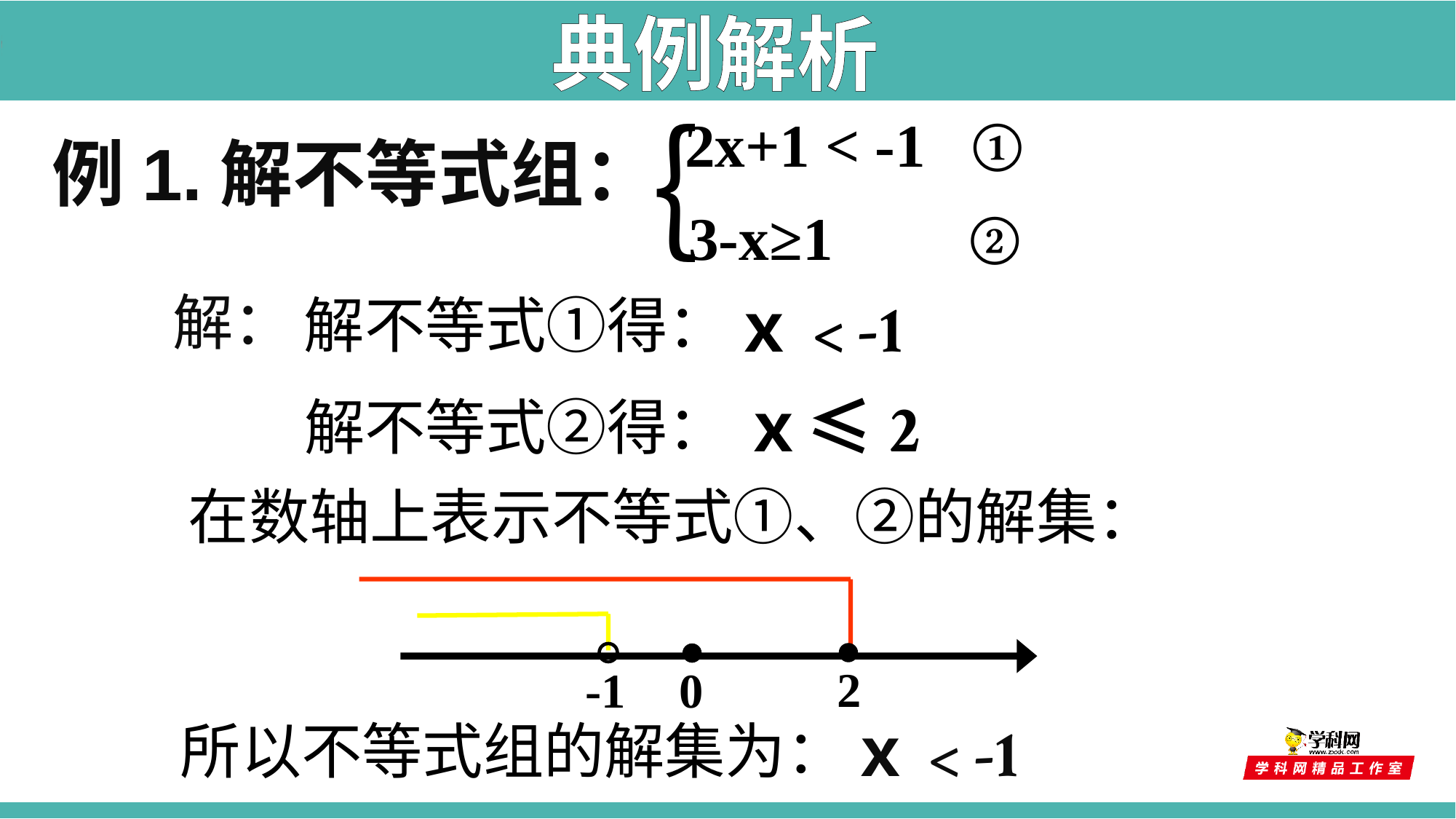

典例解析
                     2x+1 < -1   ①
例1.解不等式组：
｛
                      3-x≥1         ②
解：
 ｘ< -1
解不等式①得：
 ｘ≤2
解不等式②得：
在数轴上表示不等式①、②的解集：

-1

 2

0

 ｘ< -1
所以不等式组的解集为：